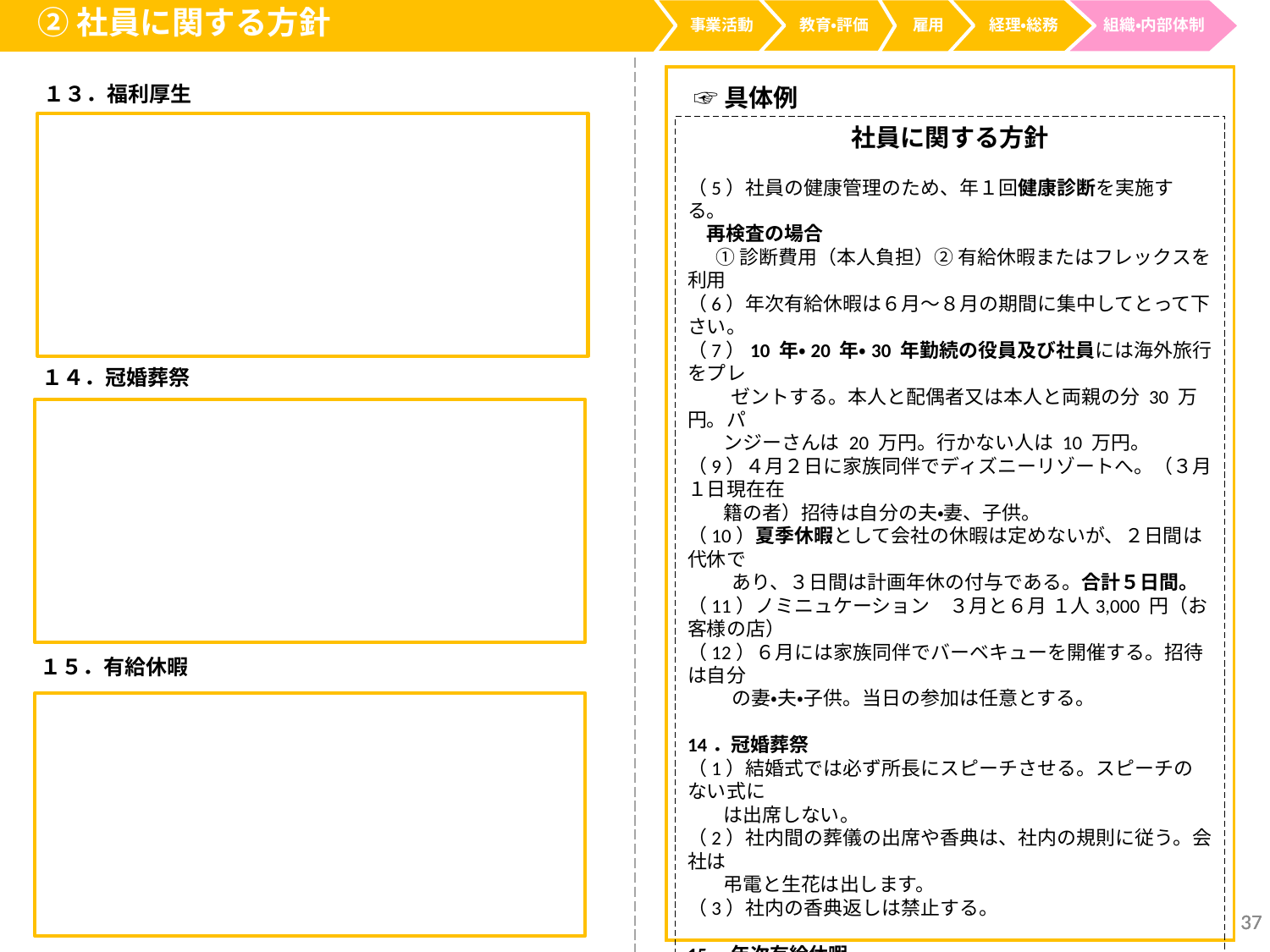

②社員に関する方針
事業活動
経理・総務
教育・評価
雇用
組織・内部体制

１３．福利厚生
☞具体例

社員に関する方針

（5）社員の健康管理のため、年１回健康診断を実施する。
　再検査の場合
　  ① 診断費用（本人負担）② 有給休暇またはフレックスを利用
（6）年次有給休暇は６月～８月の期間に集中してとって下さい。
（7）10 年・20 年・30 年勤続の役員及び社員には海外旅行をプレ
　　 ゼントする。本人と配偶者又は本人と両親の分 30 万円。パ
       ンジーさんは 20 万円。行かない人は 10 万円。
（9）４月２日に家族同伴でディズニーリゾートへ。（３月１日現在在
       籍の者）招待は自分の夫・妻、子供。
（10）夏季休暇として会社の休暇は定めないが、２日間は代休で
         あり、３日間は計画年休の付与である。合計５日間。
（11）ノミニュケーション　３月と６月 １人3,000 円（お客様の店）
（12）６月には家族同伴でバーベキューを開催する。招待は自分
         の妻・夫・子供。当日の参加は任意とする。

14．冠婚葬祭
（1）結婚式では必ず所長にスピーチさせる。スピーチのない式に
       は出席しない。
（2）社内間の葬儀の出席や香典は、社内の規則に従う。会社は
       弔電と生花は出します。
（3）社内の香典返しは禁止する。

15．年次有給休暇
（1） ６ケ月継続勤務し、所定労働時間の８割以上出勤した社員
       には、基準日に勤続年数に応じた有給休暇を与える。
①付与日数は最高20日。休んだ期間は通常の賃金を支払う。
②出産・育児、介護、法令で認められる休業期間は出勤として取
    り扱う。
③その他、就業規則による。
④有給休暇は 0.5 日単位で使用する。
⑤前借はなし。
⑥パンジーさんは、月曜会議の日及び会社のイベント日は除く。
１４．冠婚葬祭

１５．有給休暇

37
37
37